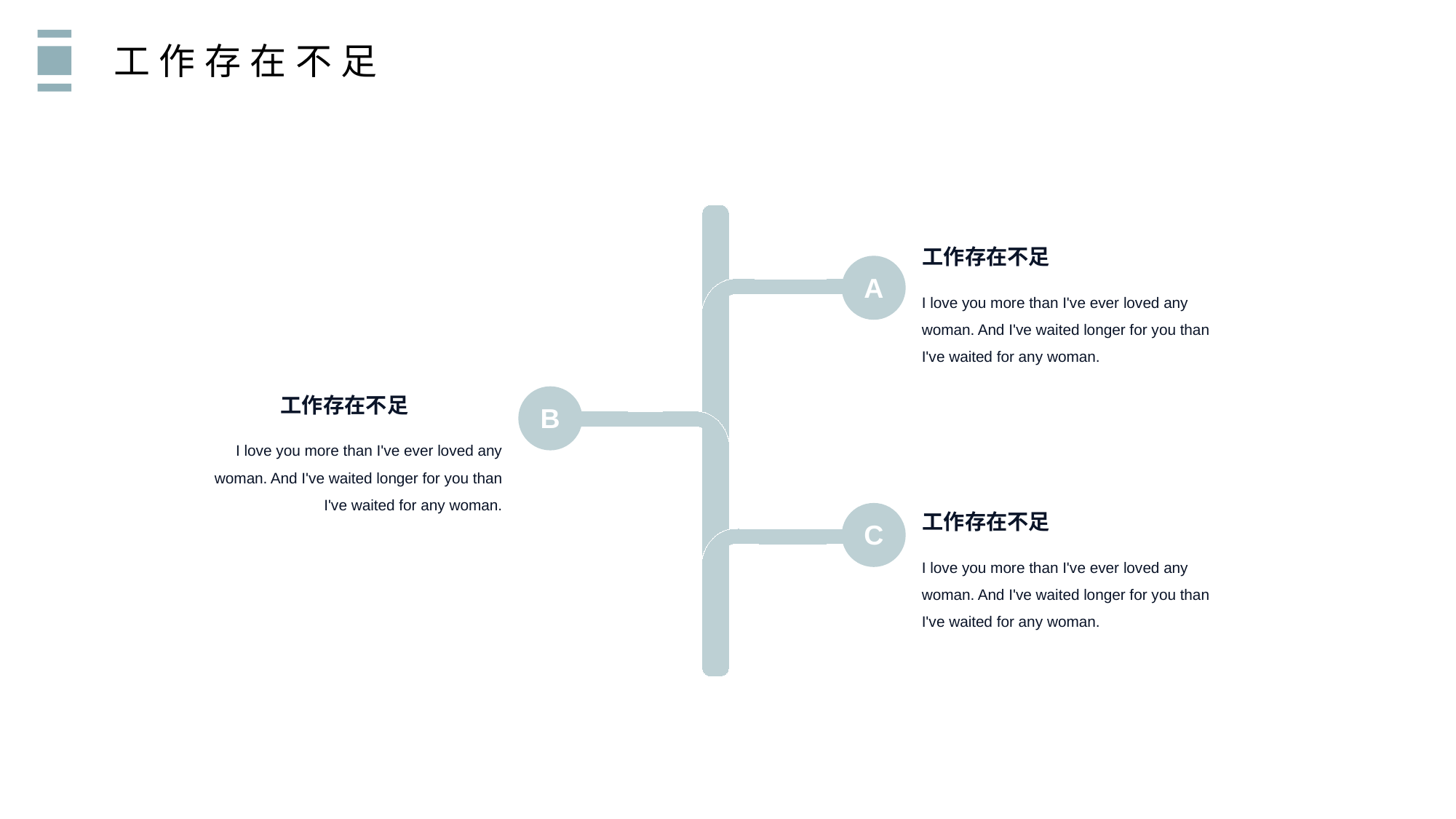

工作存在不足

工作存在不足
A

I love you more than I've ever loved any woman. And I've waited longer for you than I've waited for any woman.
工作存在不足
B

I love you more than I've ever loved any woman. And I've waited longer for you than I've waited for any woman.

工作存在不足
C

I love you more than I've ever loved any woman. And I've waited longer for you than I've waited for any woman.